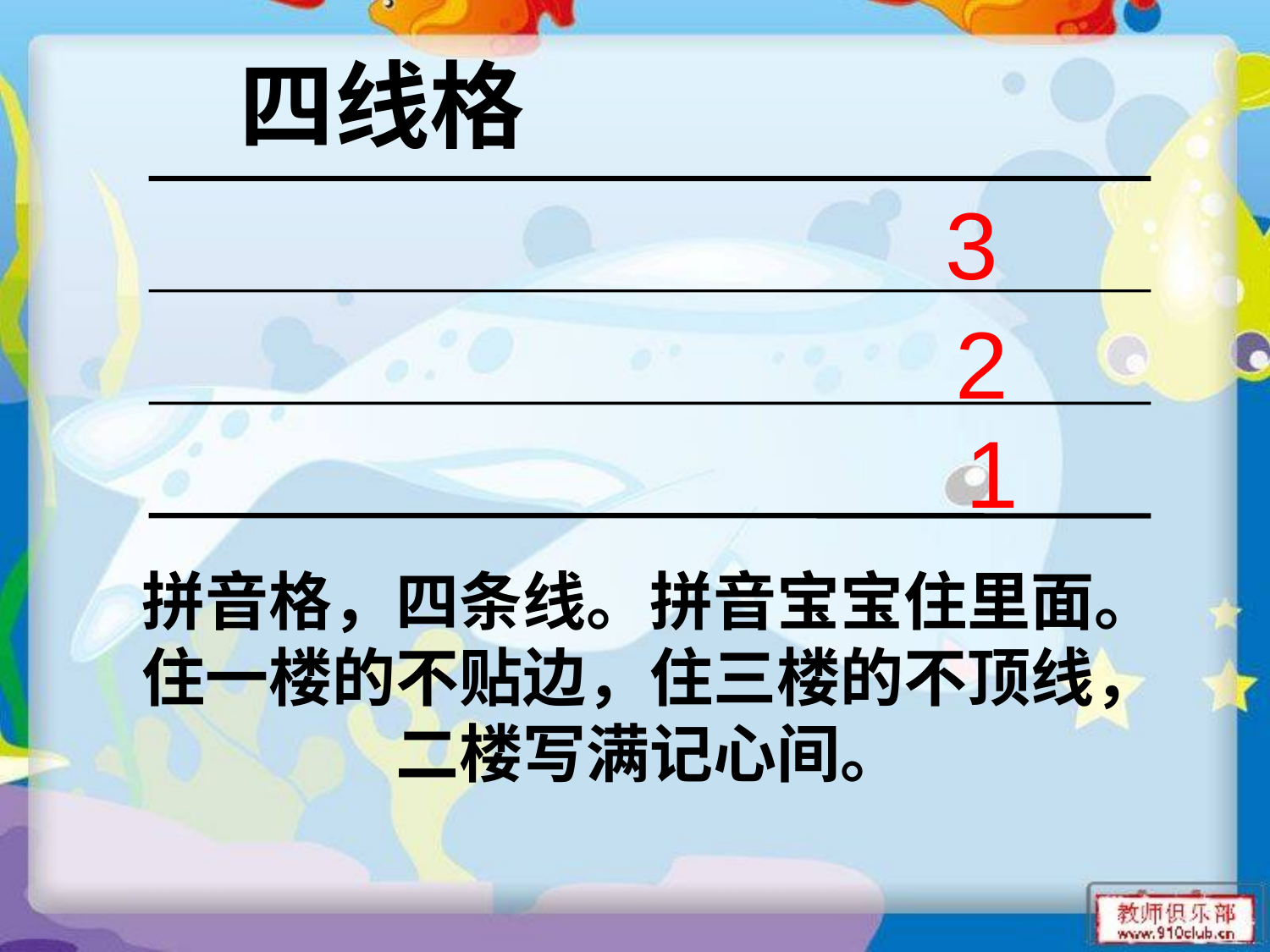

四线格

3
2
1
拼音格，四条线。拼音宝宝住里面。
住一楼的不贴边，住三楼的不顶线，二楼写满记心间。

12